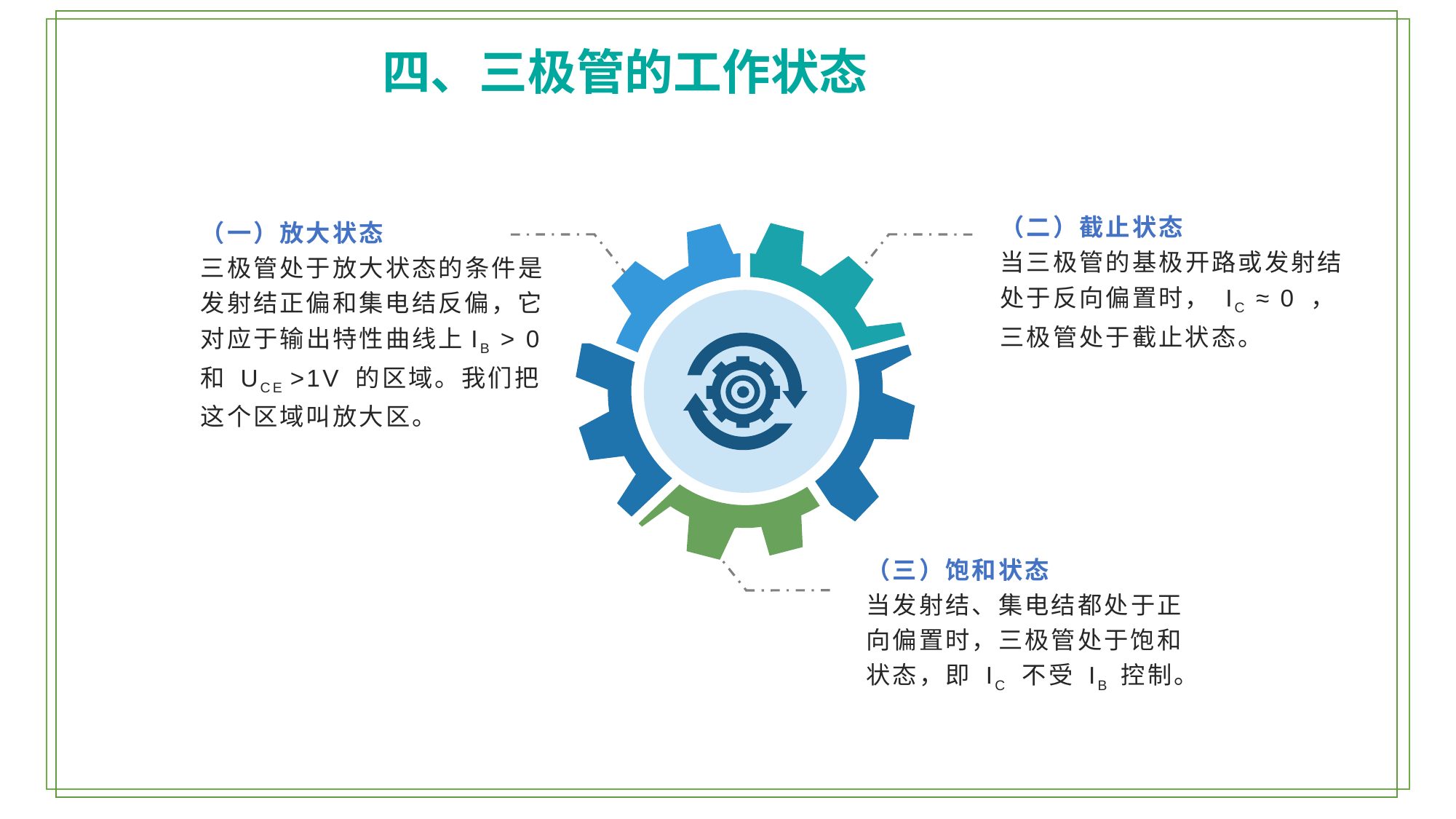

四、三极管的工作状态
（二）截止状态
当三极管的基极开路或发射结处于反向偏置时， IC ≈ 0 ，三极管处于截止状态。
（一）放大状态
三极管处于放大状态的条件是发射结正偏和集电结反偏，它对应于输出特性曲线上IB > 0 和 UCE >1V 的区域。我们把这个区域叫放大区。

（三）饱和状态
当发射结、集电结都处于正向偏置时，三极管处于饱和状态，即 IC 不受 IB 控制。